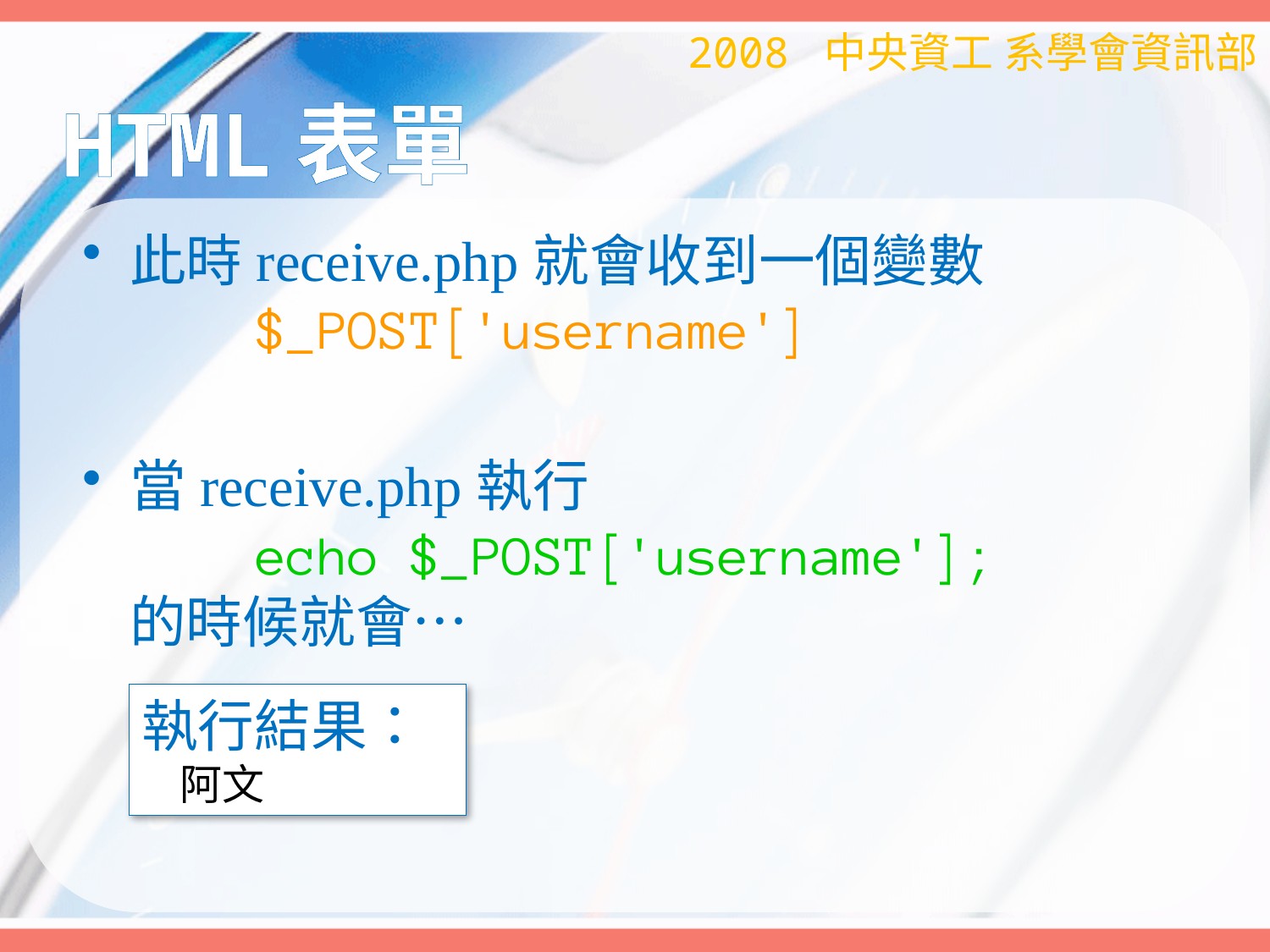

2008 中央資工 系學會資訊部
# HTML表單

此時receive.php就會收到一個變數
	$_POST['username']

當receive.php執行
	echo $_POST['username'];
的時候就會…
執行結果：
   阿文